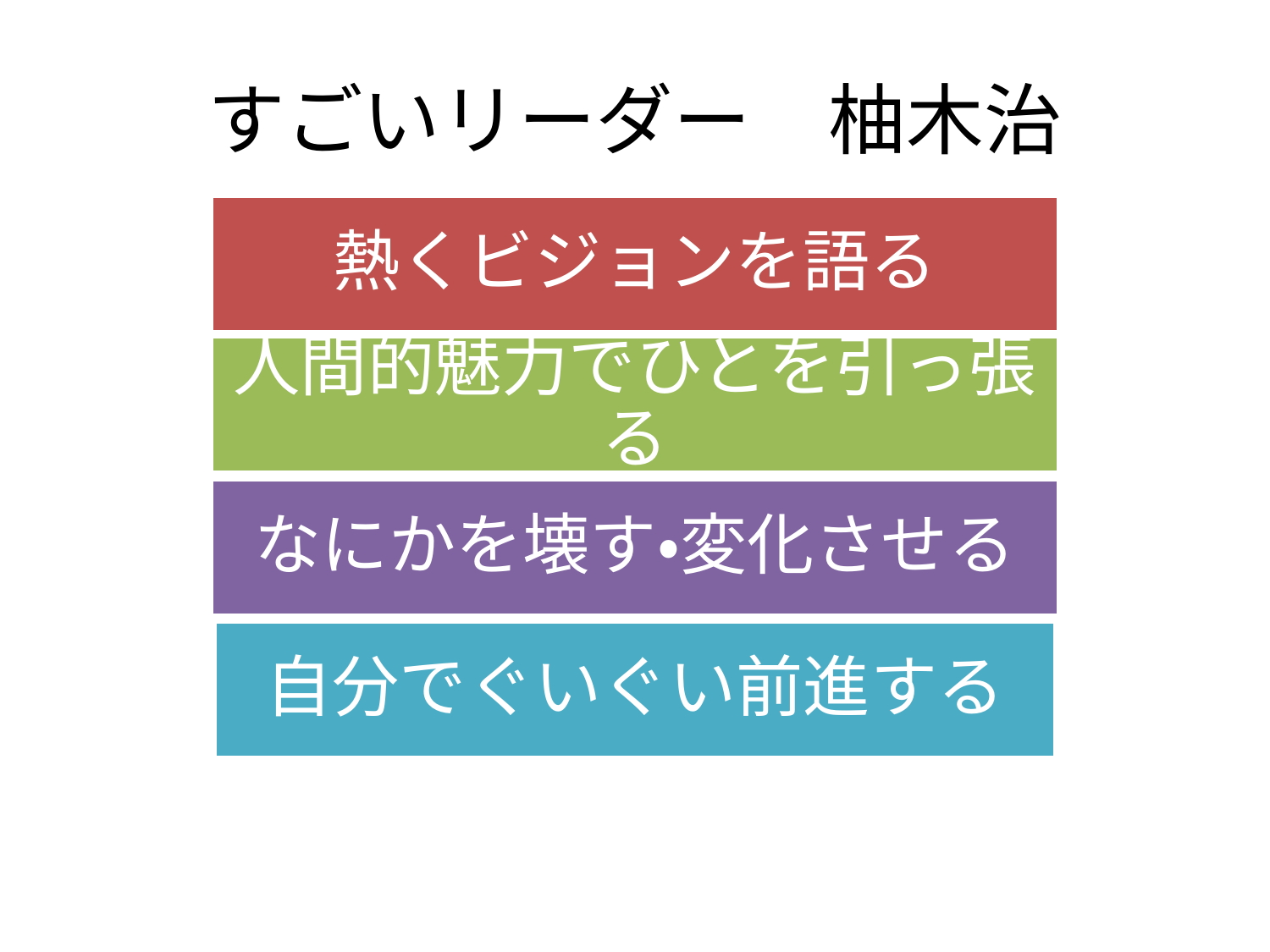

# すごいリーダー　柚木治
熱くビジョンを語る
人間的魅力でひとを引っ張る
なにかを壊す・変化させる
自分でぐいぐい前進する